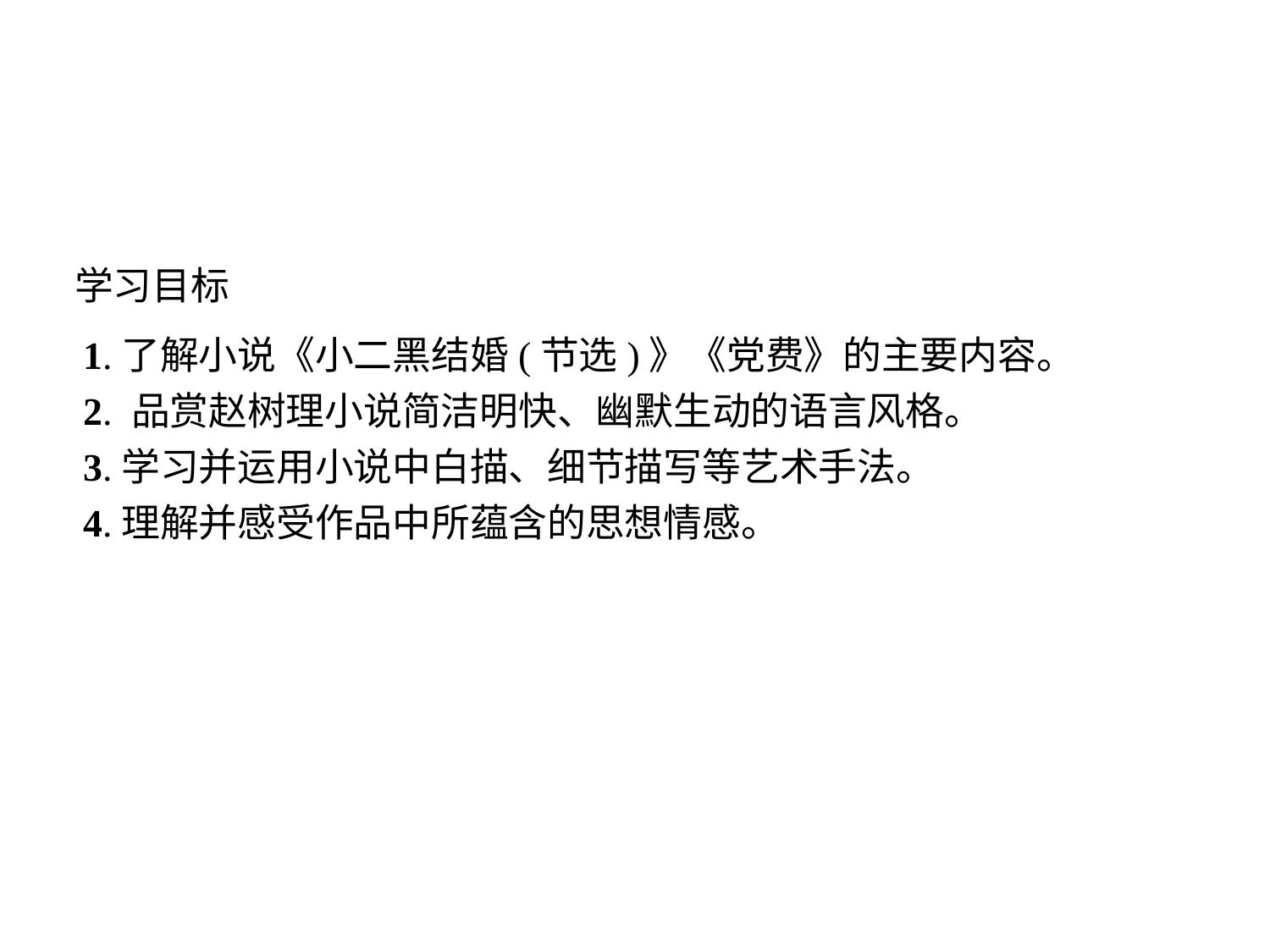

学习目标
1.了解小说《小二黑结婚(节选)》《党费》的主要内容。
2. 品赏赵树理小说简洁明快、幽默生动的语言风格。
3.学习并运用小说中白描、细节描写等艺术手法。
4.理解并感受作品中所蕴含的思想情感。